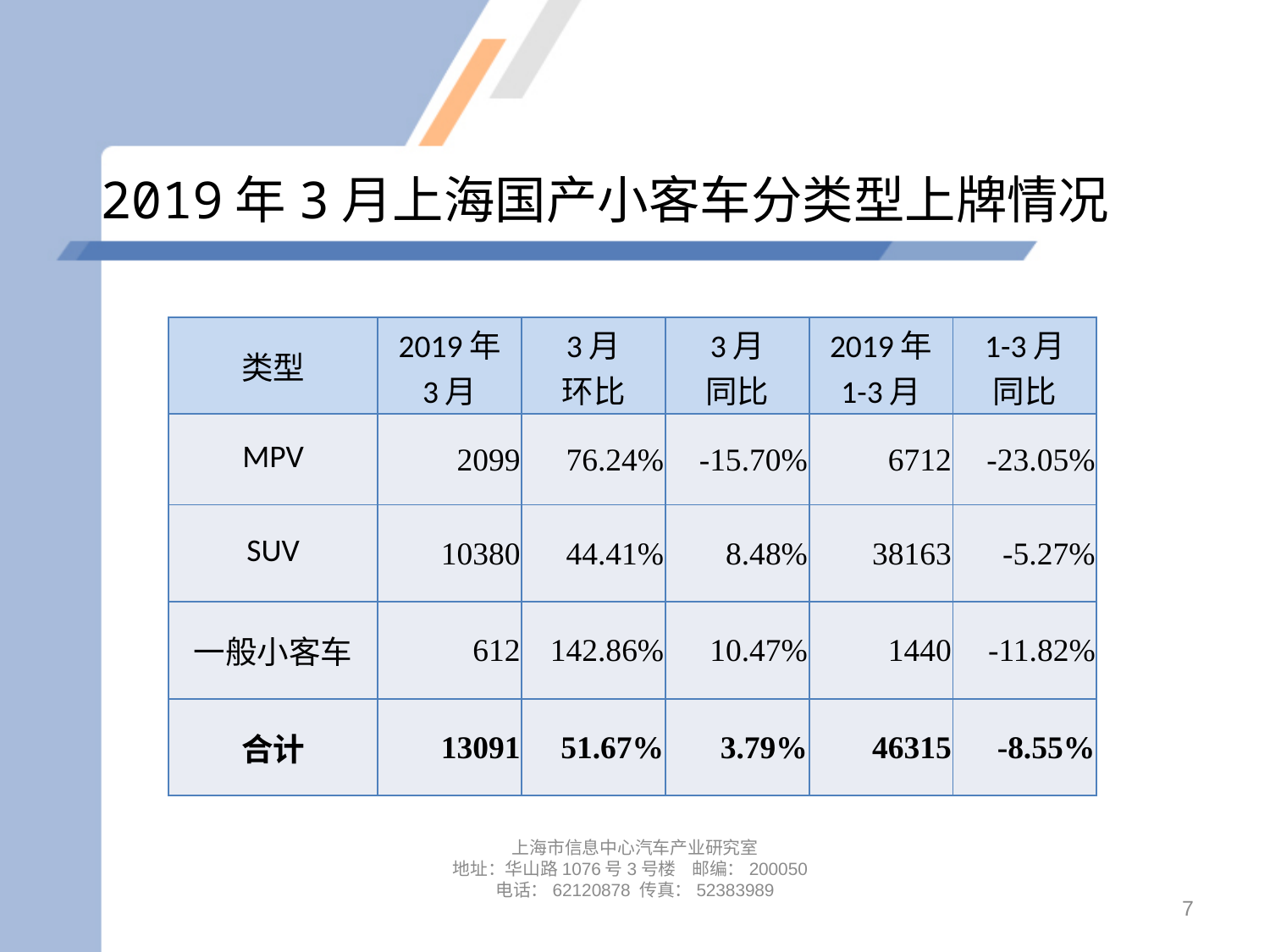

# 2019年3月上海国产小客车分类型上牌情况
| 类型 | 2019年 3月 | 3月 环比 | 3月 同比 | 2019年 1-3月 | 1-3月 同比 |
| --- | --- | --- | --- | --- | --- |
| MPV | 2099 | 76.24% | -15.70% | 6712 | -23.05% |
| SUV | 10380 | 44.41% | 8.48% | 38163 | -5.27% |
| 一般小客车 | 612 | 142.86% | 10.47% | 1440 | -11.82% |
| 合计 | 13091 | 51.67% | 3.79% | 46315 | -8.55% |
上海市信息中心汽车产业研究室
地址：华山路1076号3号楼    邮编：200050
电话：62120878 传真：52383989

7